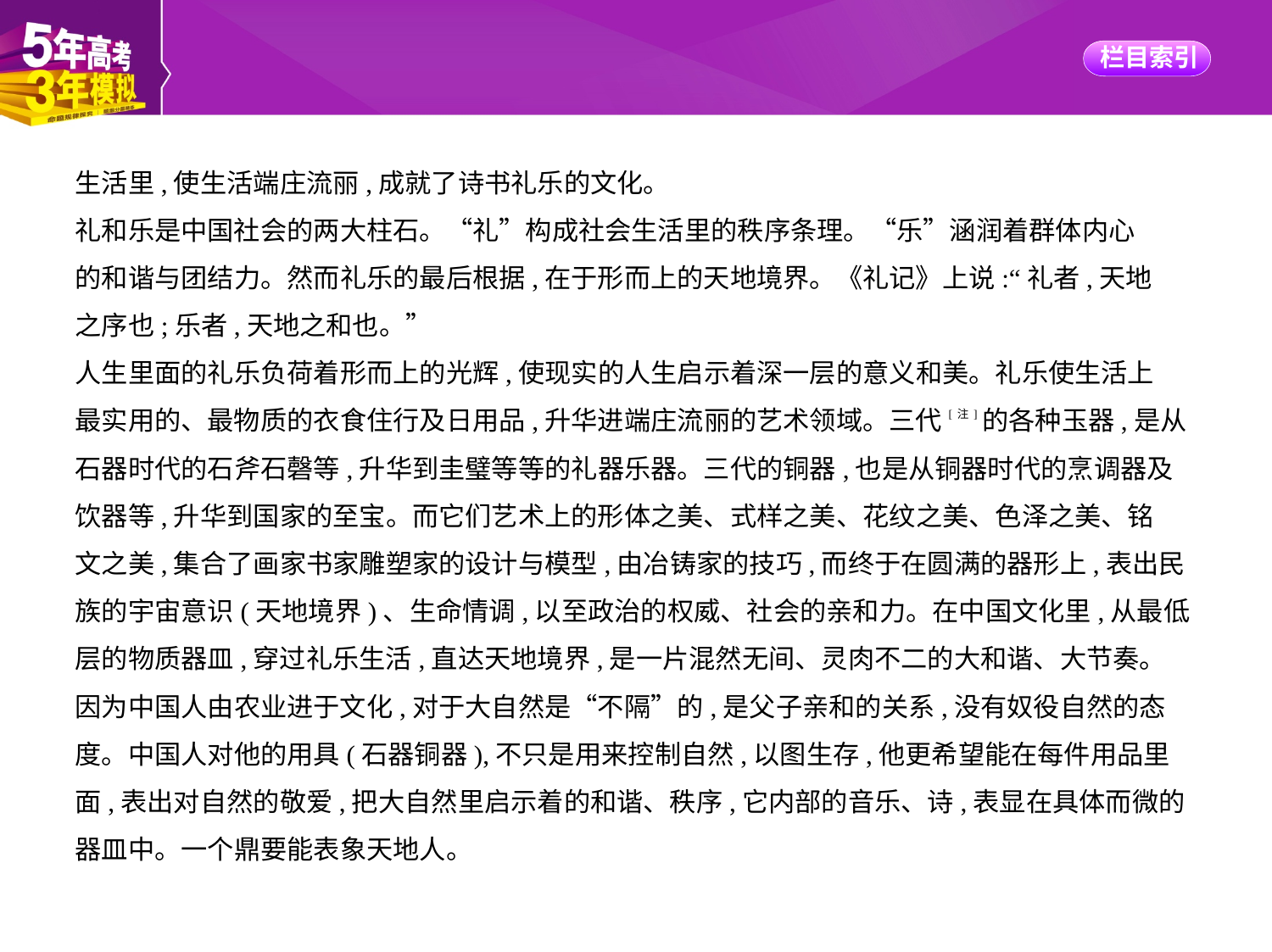

生活里,使生活端庄流丽,成就了诗书礼乐的文化。
礼和乐是中国社会的两大柱石。“礼”构成社会生活里的秩序条理。“乐”涵润着群体内心
的和谐与团结力。然而礼乐的最后根据,在于形而上的天地境界。《礼记》上说:“礼者,天地
之序也;乐者,天地之和也。”
人生里面的礼乐负荷着形而上的光辉,使现实的人生启示着深一层的意义和美。礼乐使生活上
最实用的、最物质的衣食住行及日用品,升华进端庄流丽的艺术领域。三代[注]的各种玉器,是从
石器时代的石斧石磬等,升华到圭璧等等的礼器乐器。三代的铜器,也是从铜器时代的烹调器及
饮器等,升华到国家的至宝。而它们艺术上的形体之美、式样之美、花纹之美、色泽之美、铭
文之美,集合了画家书家雕塑家的设计与模型,由冶铸家的技巧,而终于在圆满的器形上,表出民
族的宇宙意识(天地境界)、生命情调,以至政治的权威、社会的亲和力。在中国文化里,从最低
层的物质器皿,穿过礼乐生活,直达天地境界,是一片混然无间、灵肉不二的大和谐、大节奏。
因为中国人由农业进于文化,对于大自然是“不隔”的,是父子亲和的关系,没有奴役自然的态
度。中国人对他的用具(石器铜器),不只是用来控制自然,以图生存,他更希望能在每件用品里
面,表出对自然的敬爱,把大自然里启示着的和谐、秩序,它内部的音乐、诗,表显在具体而微的
器皿中。一个鼎要能表象天地人。